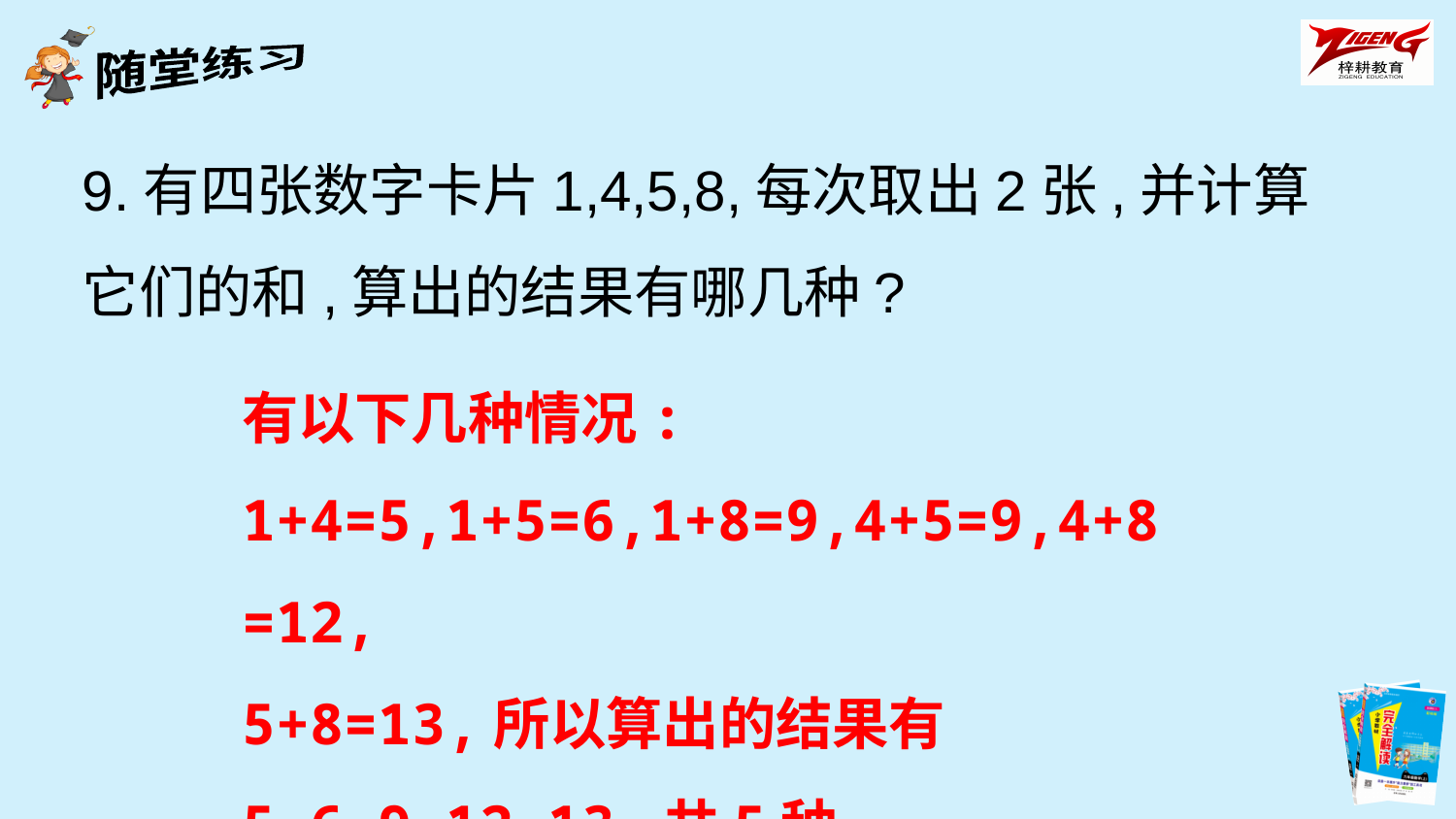

9.有四张数字卡片1,4,5,8,每次取出2张,并计算它们的和,算出的结果有哪几种?
有以下几种情况:
1+4=5,1+5=6,1+8=9,4+5=9,4+8=12,
5+8=13,所以算出的结果有
5,6,9,12,13,共5种。